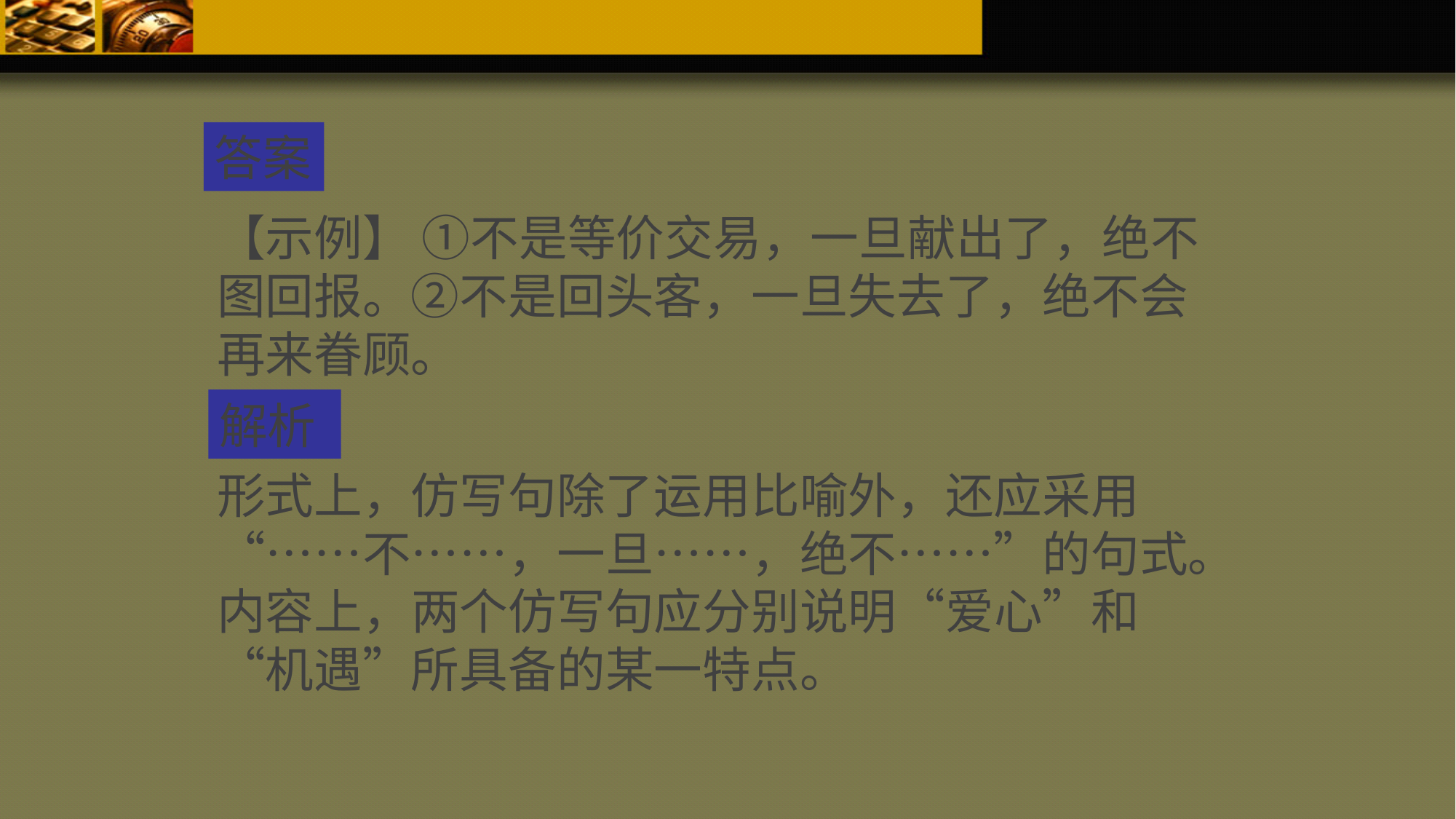

答案
【示例】 ①不是等价交易，一旦献出了，绝不图回报。②不是回头客，一旦失去了，绝不会再来眷顾。
解析
形式上，仿写句除了运用比喻外，还应采用“……不……，一旦……，绝不……”的句式。内容上，两个仿写句应分别说明“爱心”和“机遇”所具备的某一特点。